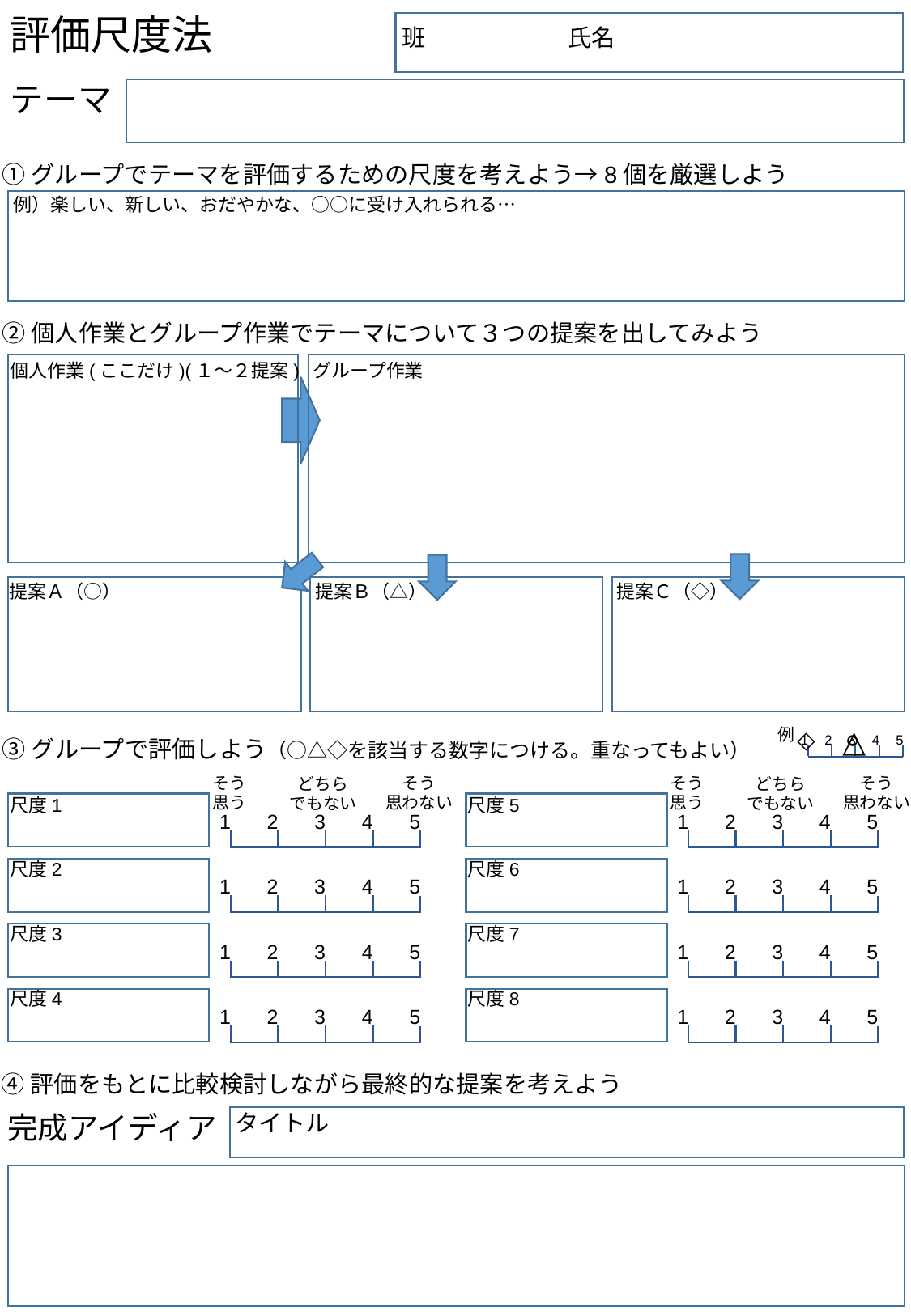

評価尺度法

班　　　　　　氏名
テーマ

①グループでテーマを評価するための尺度を考えよう→8個を厳選しよう
例）楽しい、新しい、おだやかな、○○に受け入れられる…

②個人作業とグループ作業でテーマについて３つの提案を出してみよう
グループ作業
個人作業(ここだけ)(１～２提案)

提案Ｂ（△）
提案Ｃ（◇）
提案Ａ（○）

△
例
◇
○
1
2
3
4
5
③グループで評価しよう（○△◇を該当する数字につける。重なってもよい）
そう
思う
そう
思わない
そう
思う
そう
思わない
どちら
でもない
どちら
でもない
尺度1
尺度5

1
2
3
4
5
1
2
3
4
5
尺度2
尺度6

1
2
3
4
5
1
2
3
4
5
尺度3
尺度7

1
2
3
4
5
1
2
3
4
5
尺度4
尺度8

1
2
3
4
5
1
2
3
4
5
④評価をもとに比較検討しながら最終的な提案を考えよう
タイトル
完成アイディア